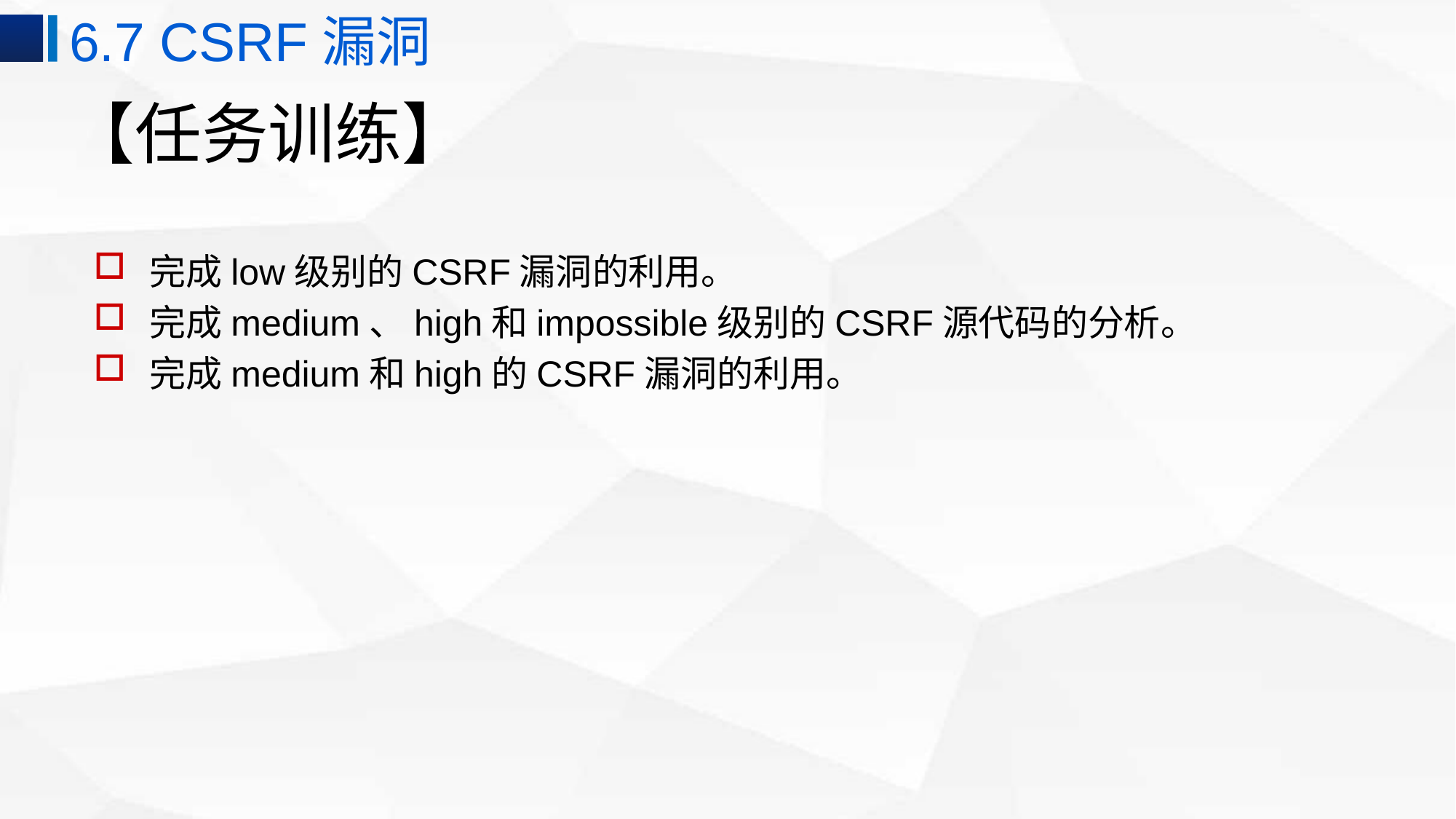

6.7 CSRF漏洞

# 【任务训练】
完成low级别的CSRF漏洞的利用。
完成medium、high和impossible级别的CSRF源代码的分析。
完成medium和high的CSRF漏洞的利用。